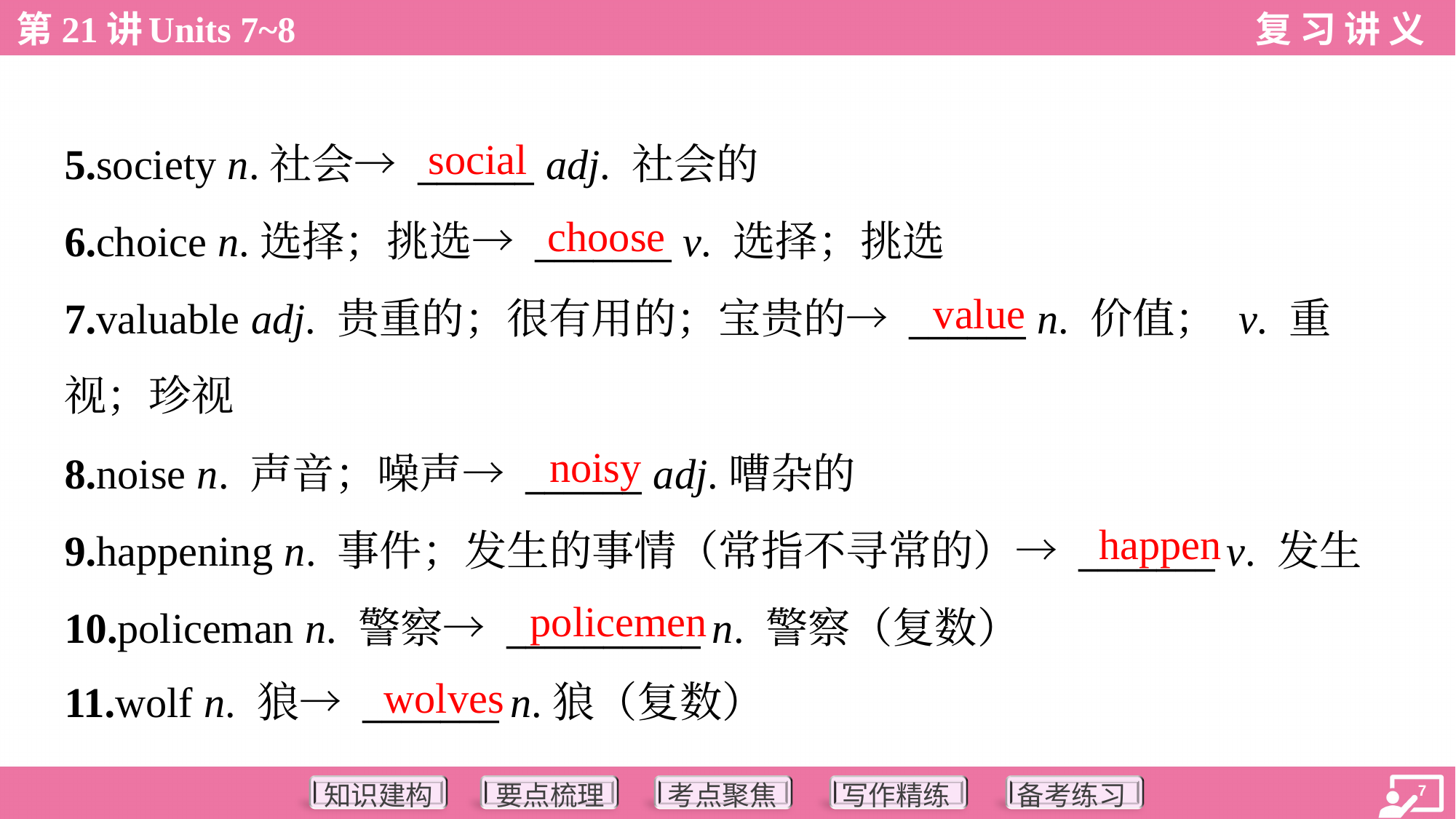

social
5.society n.社会→ ______ adj. 社会的
6.choice n.选择；挑选→ _______ v. 选择；挑选
7.valuable adj. 贵重的；很有用的；宝贵的→ ______ n. 价值； v. 重
视；珍视
8.noise n. 声音；噪声→ ______ adj.嘈杂的
9.happening n. 事件；发生的事情（常指不寻常的）→ _______ v. 发生
10.policeman n. 警察→ __________ n. 警察（复数）
11.wolf n. 狼→ _______ n.狼（复数）
choose
value
noisy
happen
policemen
wolves